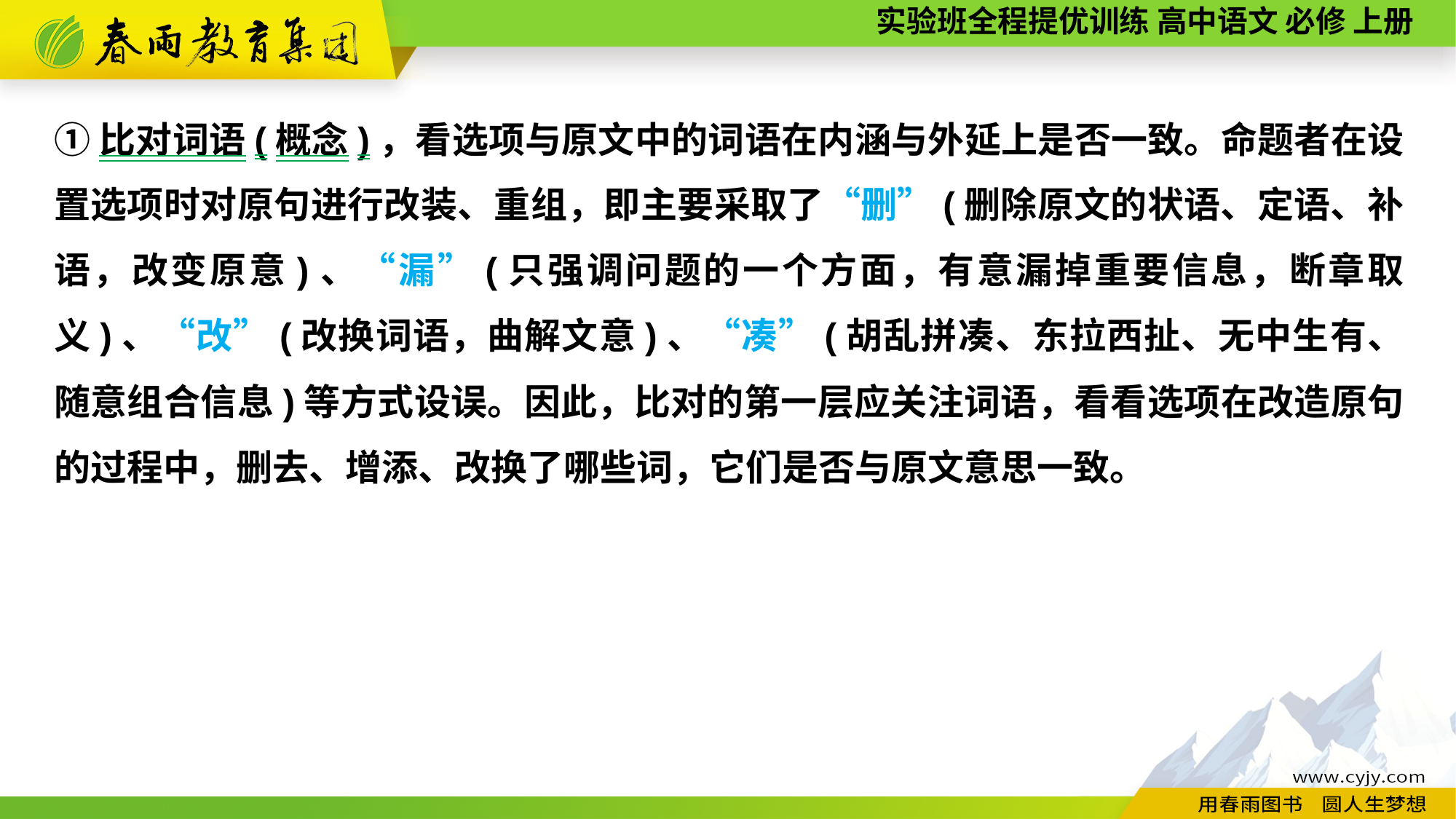

①比对词语(概念)，看选项与原文中的词语在内涵与外延上是否一致。命题者在设置选项时对原句进行改装、重组，即主要采取了“删”(删除原文的状语、定语、补语，改变原意)、“漏”(只强调问题的一个方面，有意漏掉重要信息，断章取义)、“改”(改换词语，曲解文意)、“凑”(胡乱拼凑、东拉西扯、无中生有、随意组合信息)等方式设误。因此，比对的第一层应关注词语，看看选项在改造原句的过程中，删去、增添、改换了哪些词，它们是否与原文意思一致。